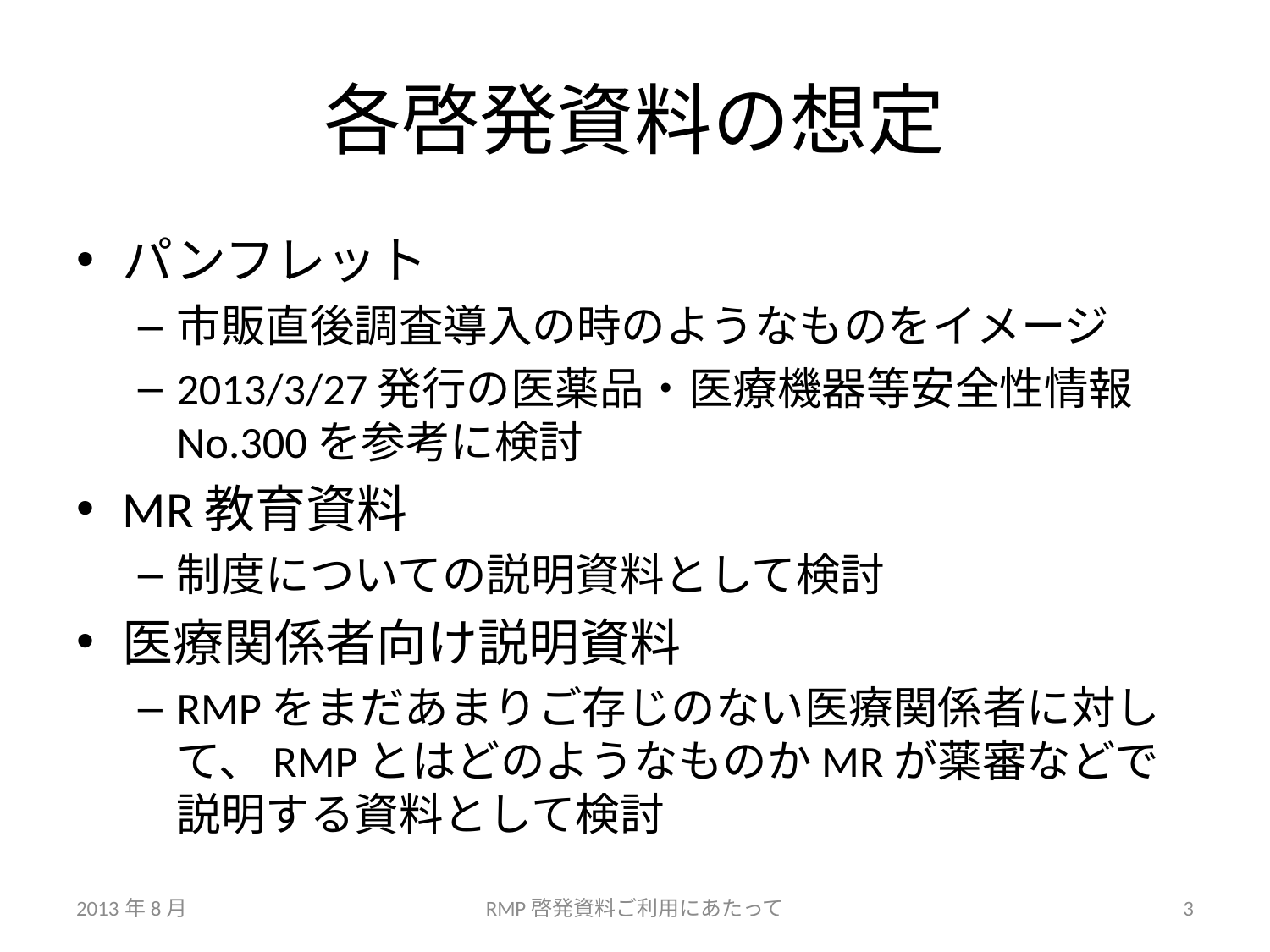

# 各啓発資料の想定
パンフレット
市販直後調査導入の時のようなものをイメージ
2013/3/27発行の医薬品・医療機器等安全性情報No.300を参考に検討
MR教育資料
制度についての説明資料として検討
医療関係者向け説明資料
RMPをまだあまりご存じのない医療関係者に対して、RMPとはどのようなものかMRが薬審などで説明する資料として検討
2013年8月
RMP啓発資料ご利用にあたって
3